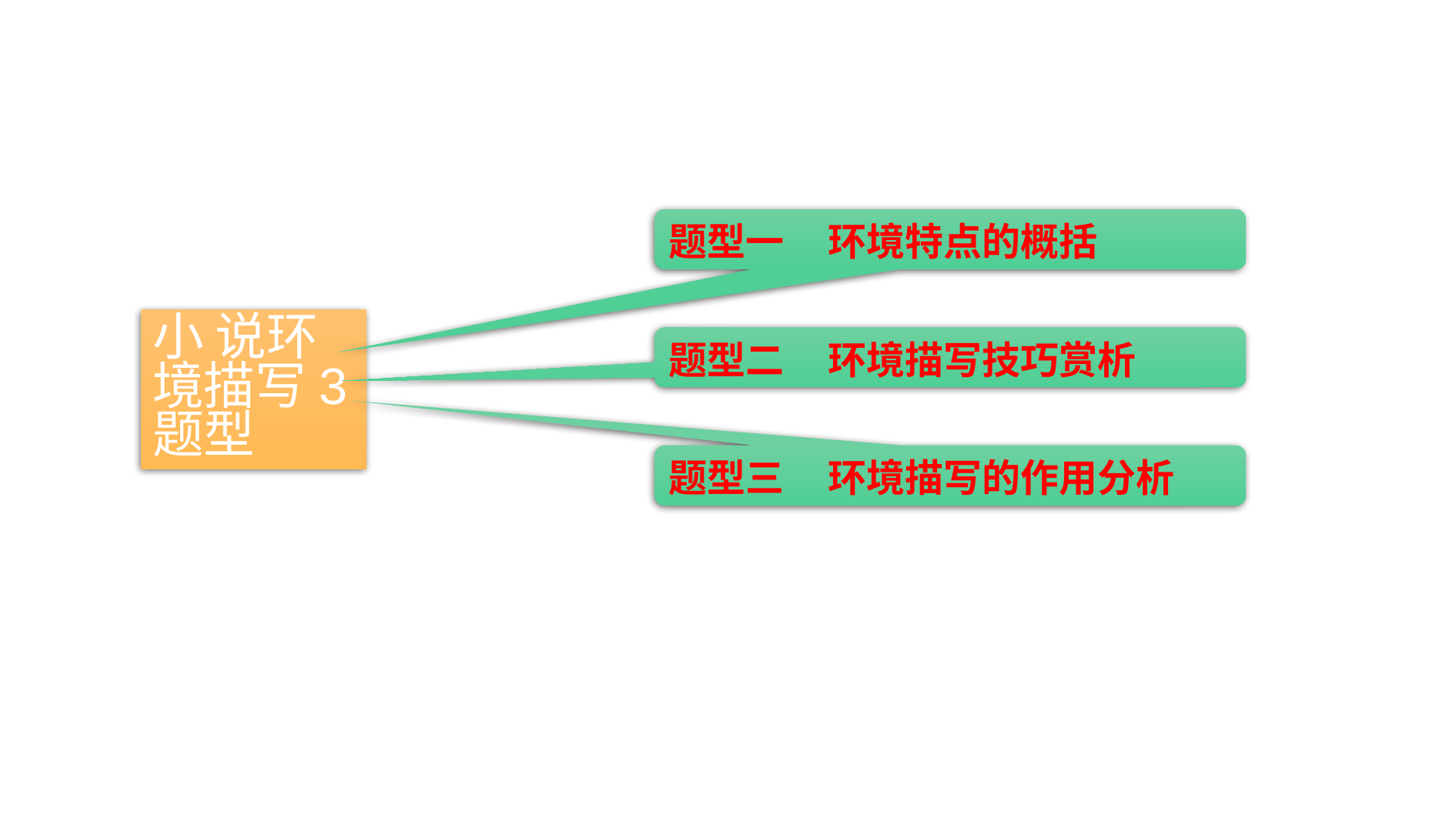

题型一     环境特点的概括
小 说环境描写3题型
题型二     环境描写技巧赏析
题型三     环境描写的作用分析